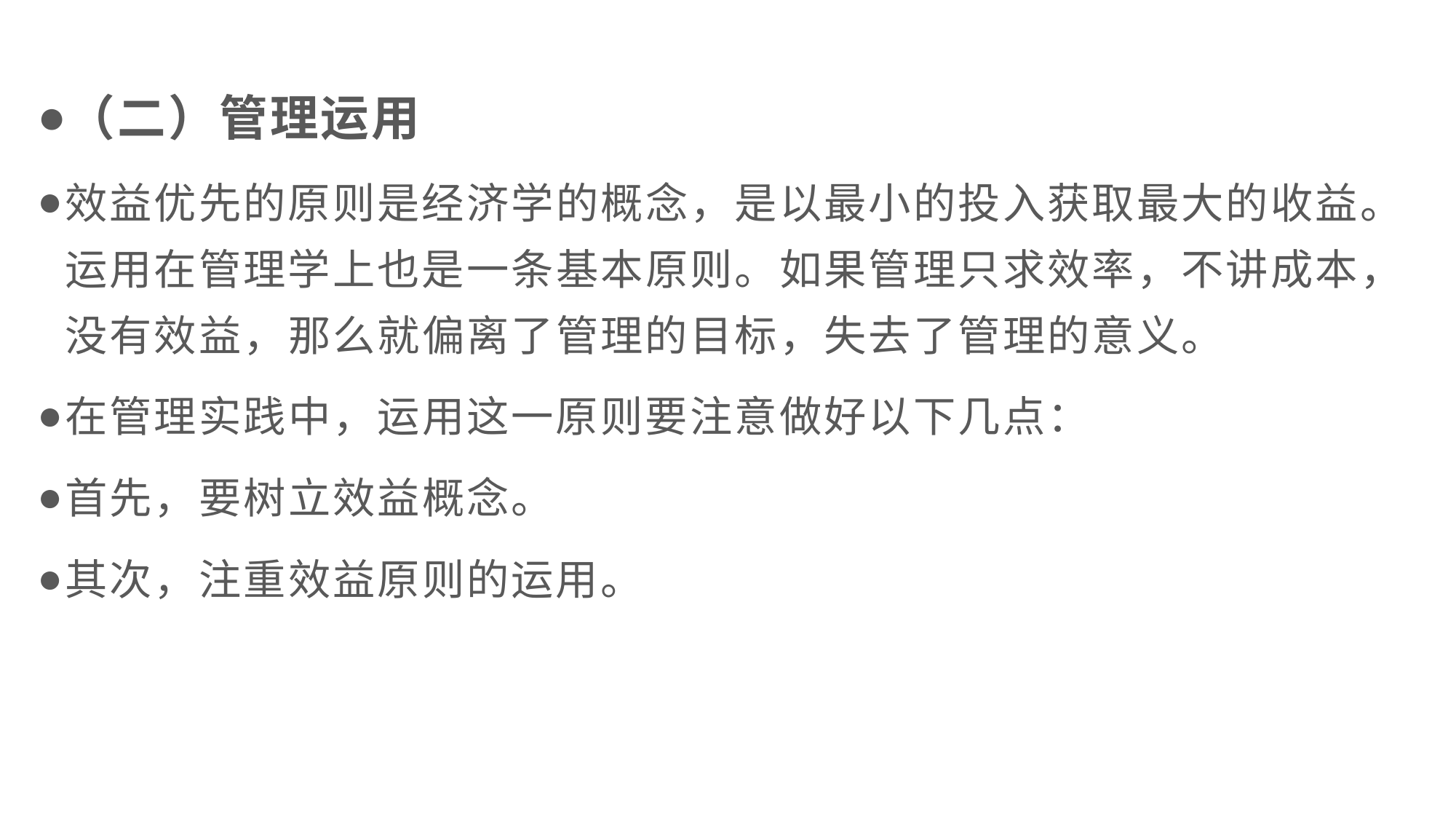

（二）管理运用
效益优先的原则是经济学的概念，是以最小的投入获取最大的收益。运用在管理学上也是一条基本原则。如果管理只求效率，不讲成本，没有效益，那么就偏离了管理的目标，失去了管理的意义。
在管理实践中，运用这一原则要注意做好以下几点：
首先，要树立效益概念。
其次，注重效益原则的运用。